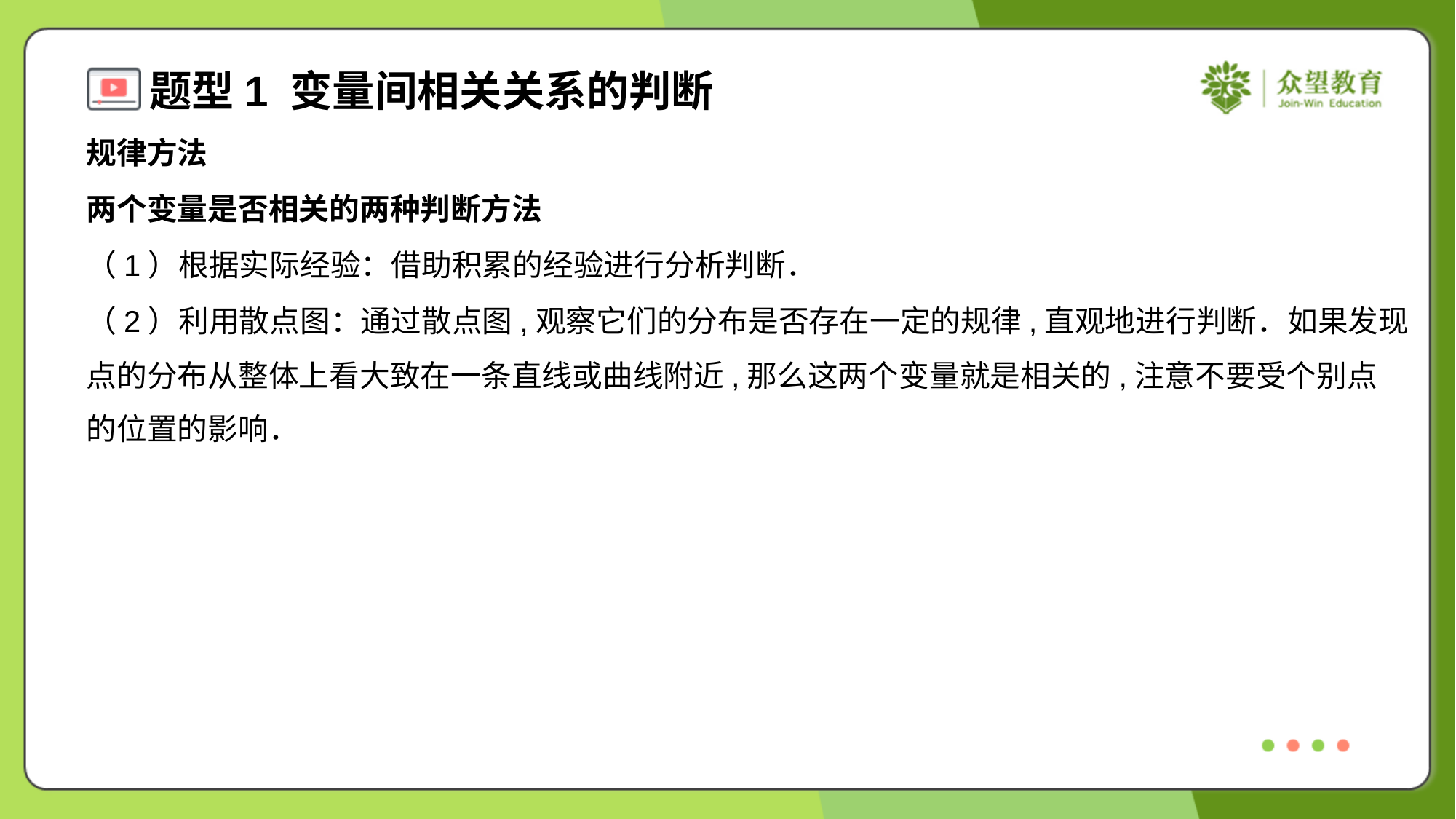

规律方法
两个变量是否相关的两种判断方法
（1）根据实际经验：借助积累的经验进行分析判断．
（2）利用散点图：通过散点图,观察它们的分布是否存在一定的规律,直观地进行判断．如果发现
点的分布从整体上看大致在一条直线或曲线附近,那么这两个变量就是相关的,注意不要受个别点
的位置的影响．